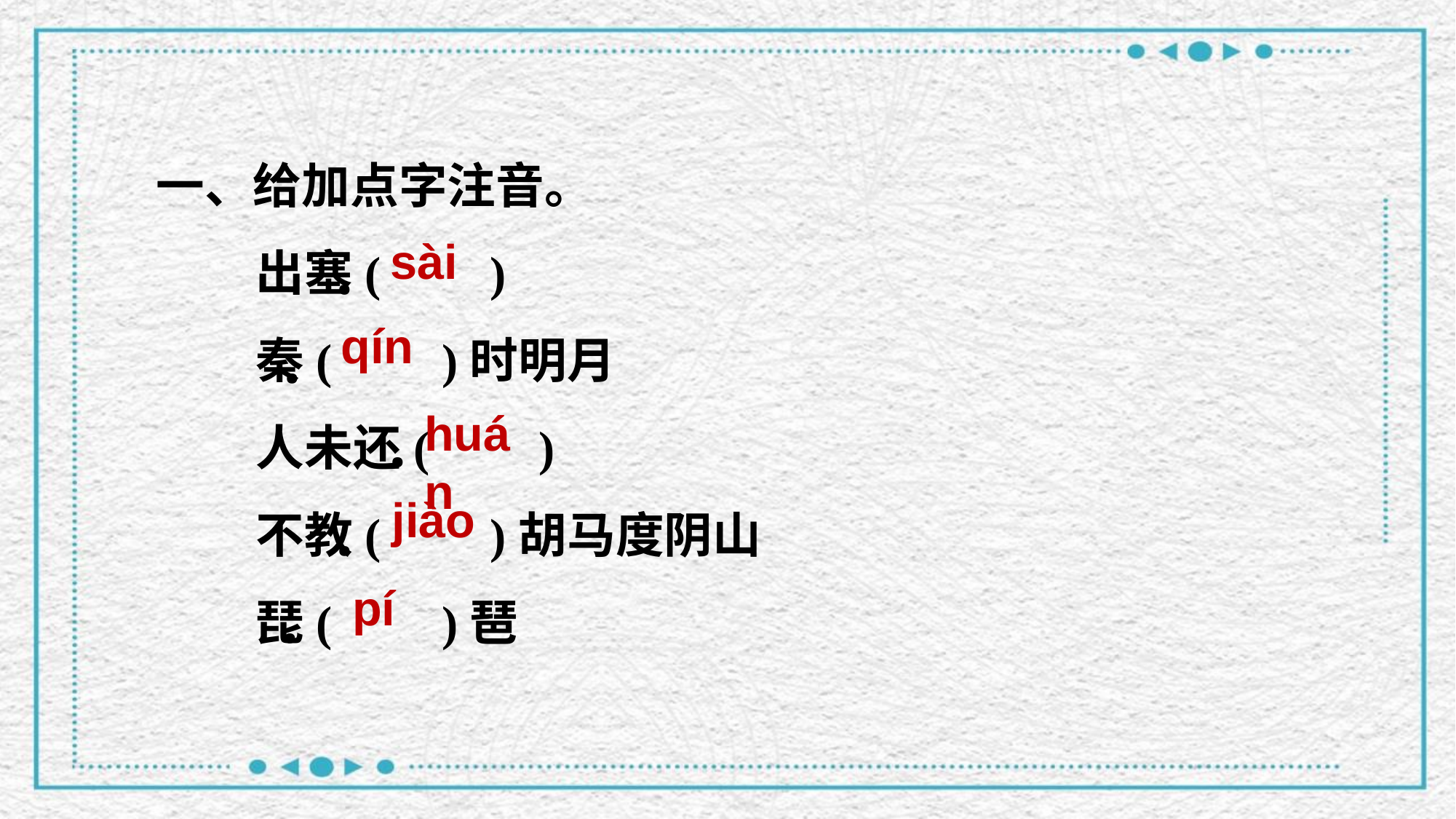

一、给加点字注音。
出塞(         )
秦(         )时明月
人未还(         )
不教(         )胡马度阴山
琵(         )琶
sài
.
qín
.
huán
.
jiào
.
pí
.